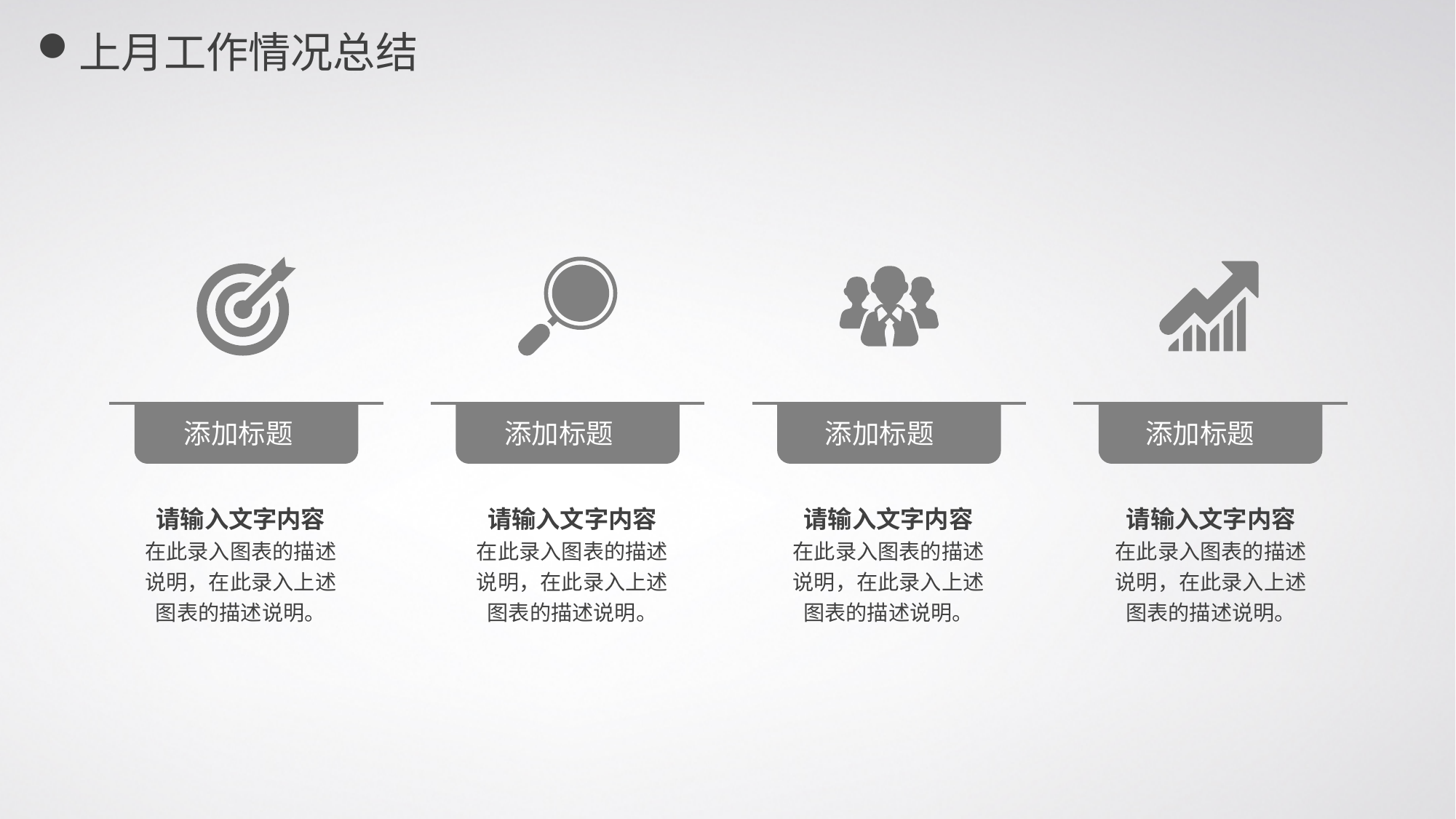

上月工作情况总结

添加标题
添加标题
添加标题
添加标题
请输入文字内容
在此录入图表的描述说明，在此录入上述图表的描述说明。
请输入文字内容
在此录入图表的描述说明，在此录入上述图表的描述说明。
请输入文字内容
在此录入图表的描述说明，在此录入上述图表的描述说明。
请输入文字内容
在此录入图表的描述说明，在此录入上述图表的描述说明。